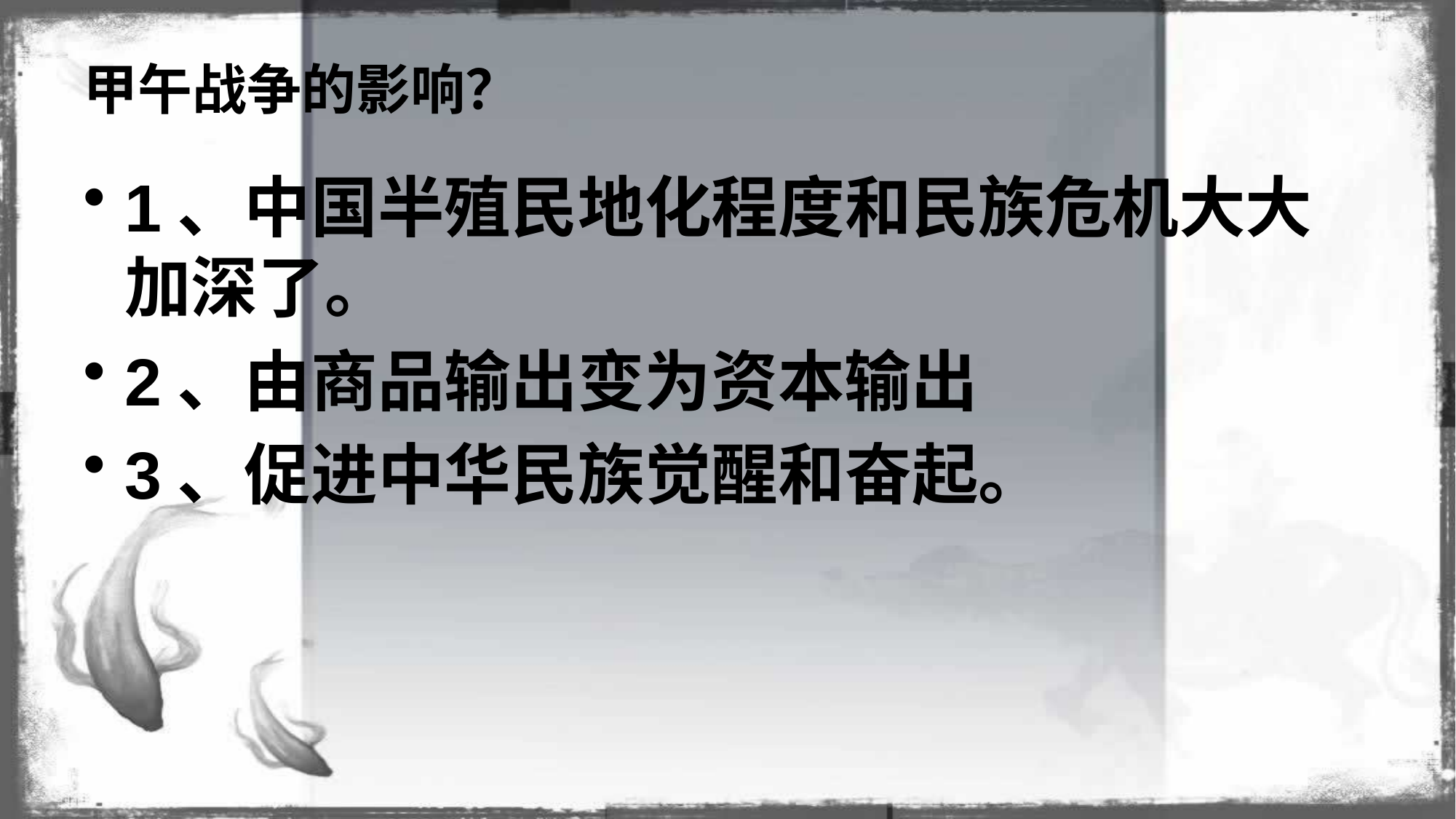

# 甲午战争的影响？
1、中国半殖民地化程度和民族危机大大加深了。
2、由商品输出变为资本输出
3、促进中华民族觉醒和奋起。